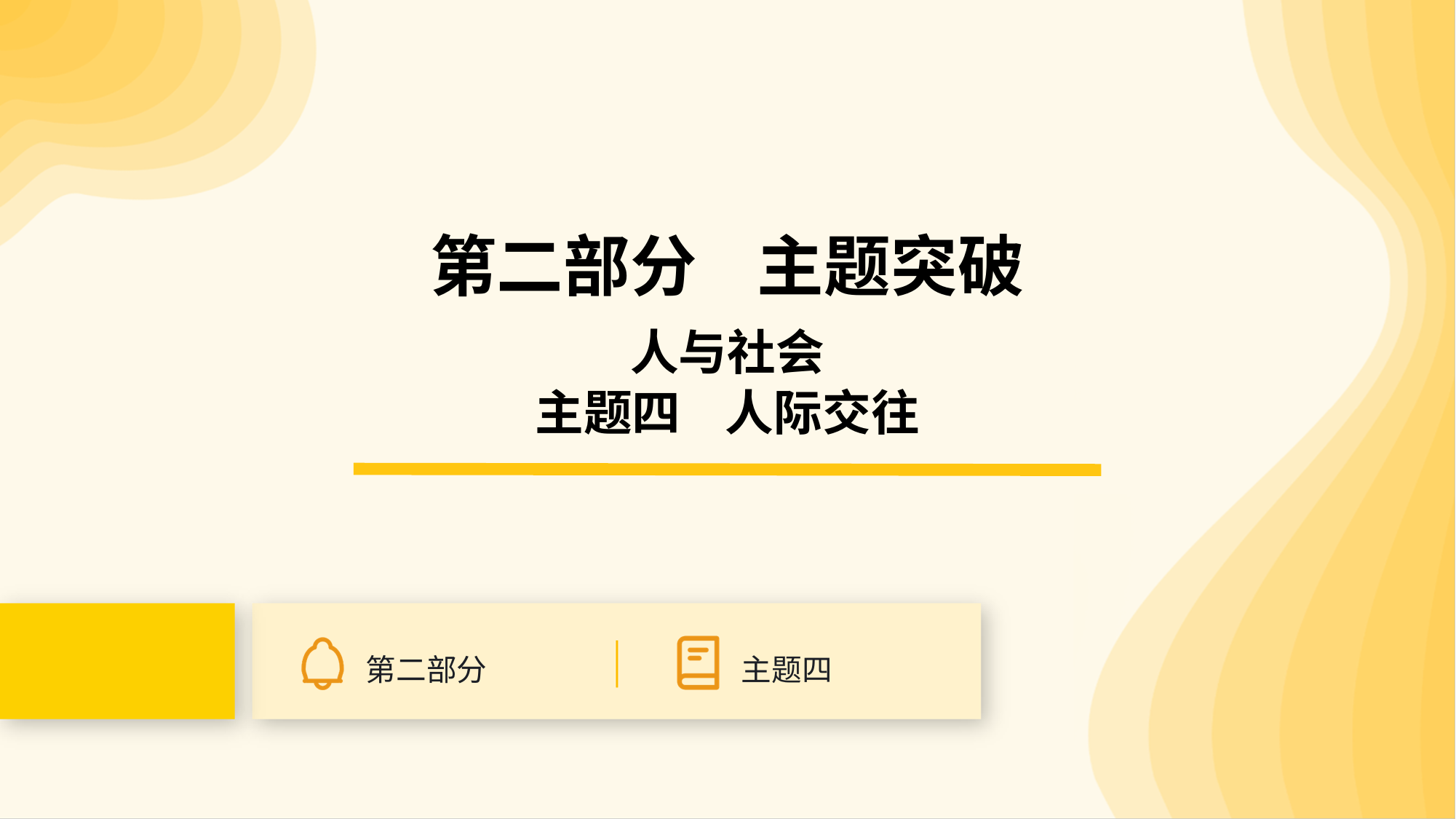

第二部分    主题突破
人与社会
主题四    人际交往

第二部分
主题四